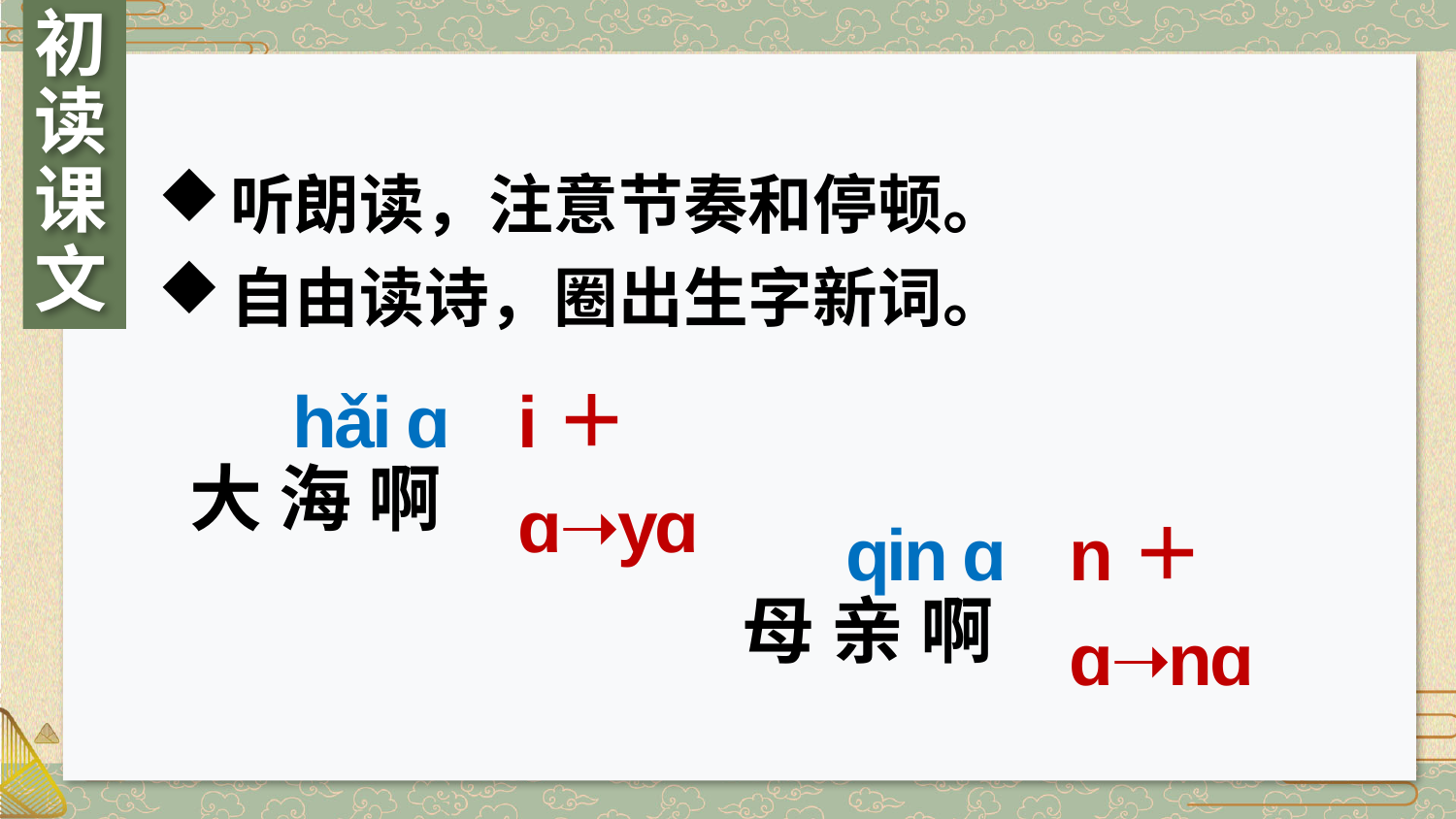

初读课文
听朗读，注意节奏和停顿。
自由读诗，圈出生字新词。
hǎi ɑ
i＋ɑ➝yɑ
大 海 啊
n＋ɑ➝nɑ
qin ɑ
母 亲 啊